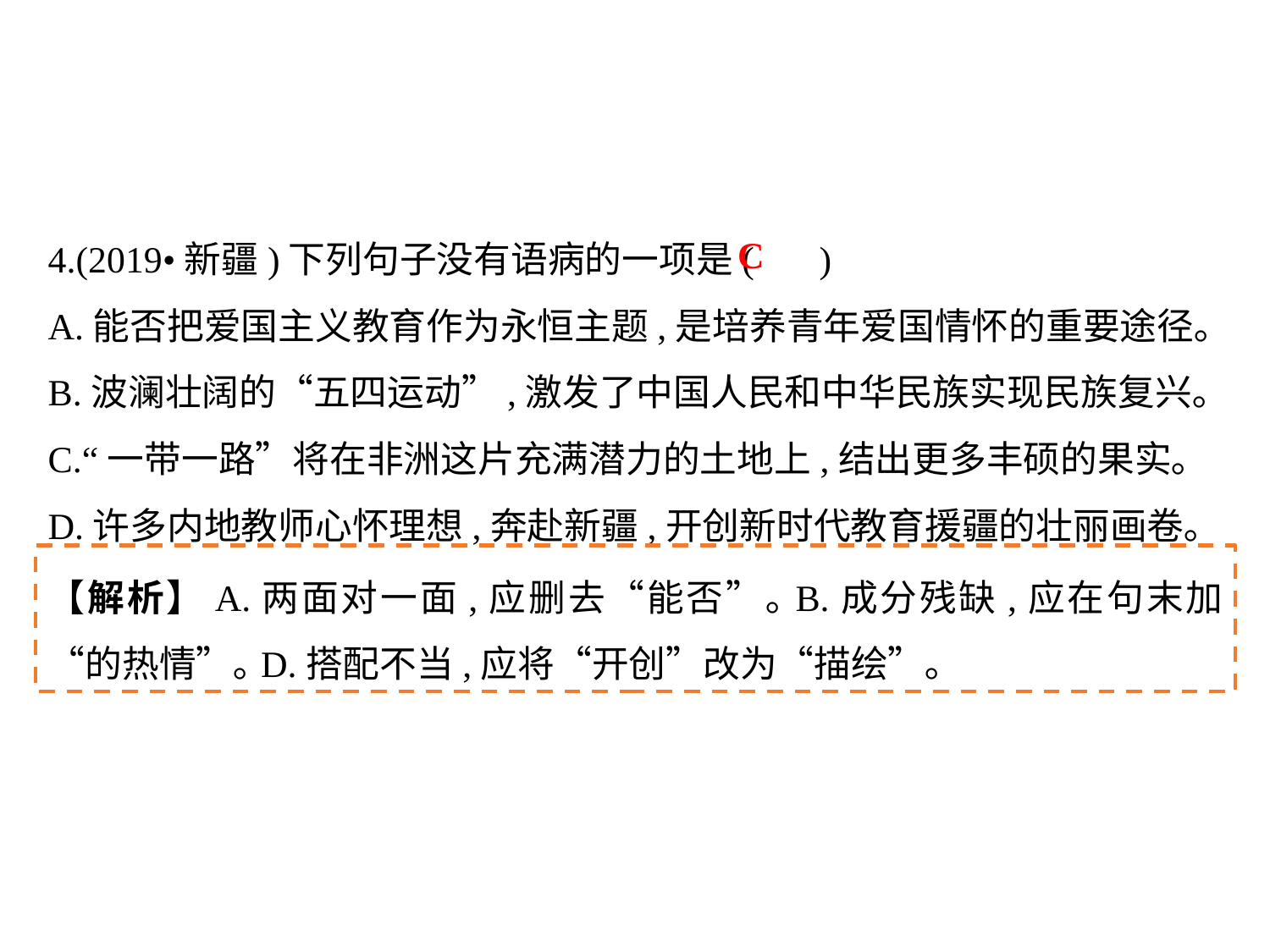

4.(2019•新疆)下列句子没有语病的一项是(       )
A.能否把爱国主义教育作为永恒主题,是培养青年爱国情怀的重要途径｡
B.波澜壮阔的“五四运动”,激发了中国人民和中华民族实现民族复兴｡
C.“一带一路”将在非洲这片充满潜力的土地上,结出更多丰硕的果实｡
D.许多内地教师心怀理想,奔赴新疆,开创新时代教育援疆的壮丽画卷｡
C
【解析】A.两面对一面,应删去“能否”｡B.成分残缺,应在句末加“的热情”｡D.搭配不当,应将“开创”改为“描绘”｡